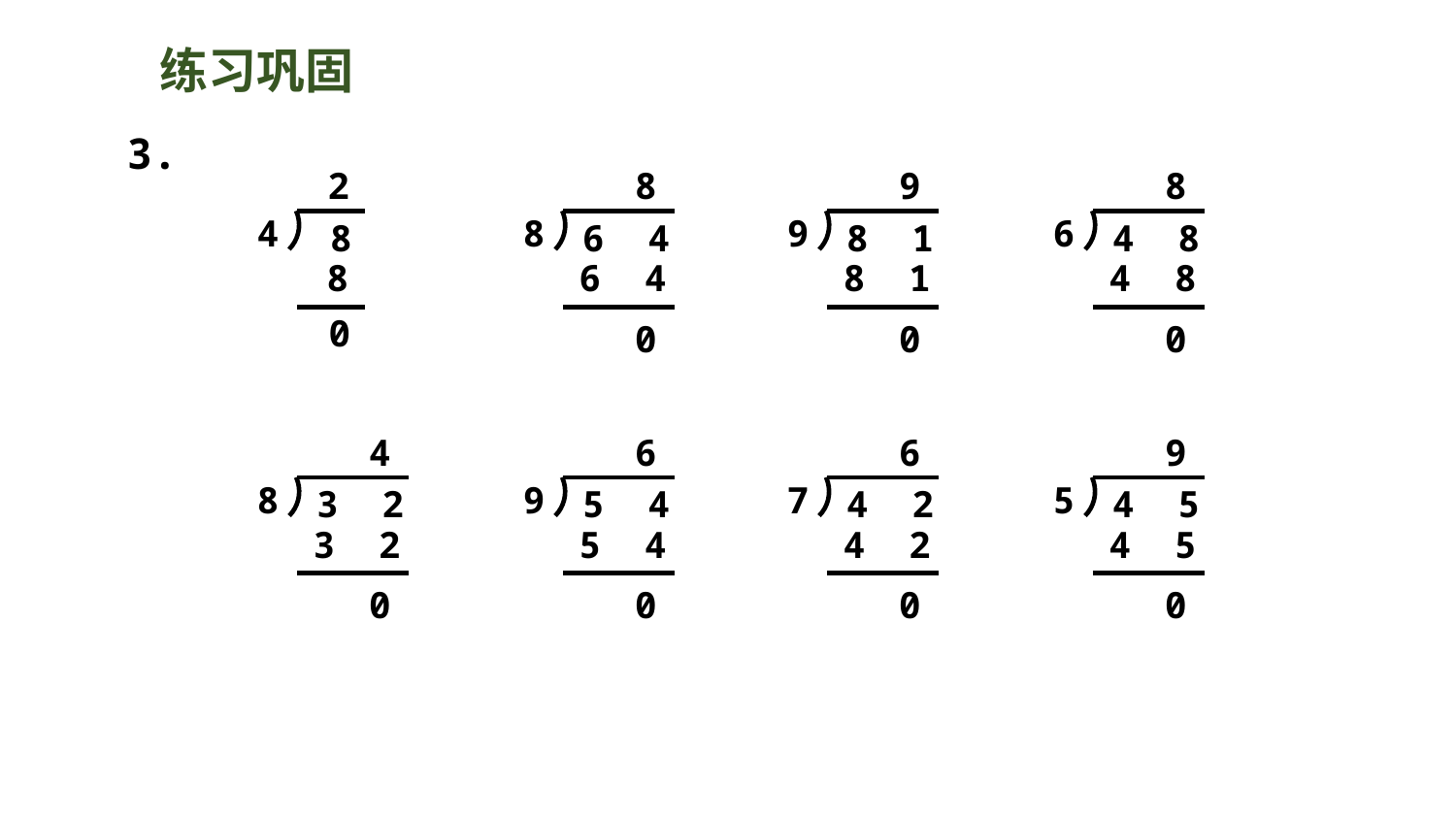

练习巩固
3.
2
8
9
8

8
4

6  4
8

8  1
9

4  8
6
8
6  4
8  1
4  8
0
0
0
0
4
6
6
9

3  2
8

5  4
9

4  2
7

4  5
5
3  2
5  4
4  2
4  5
0
0
0
0